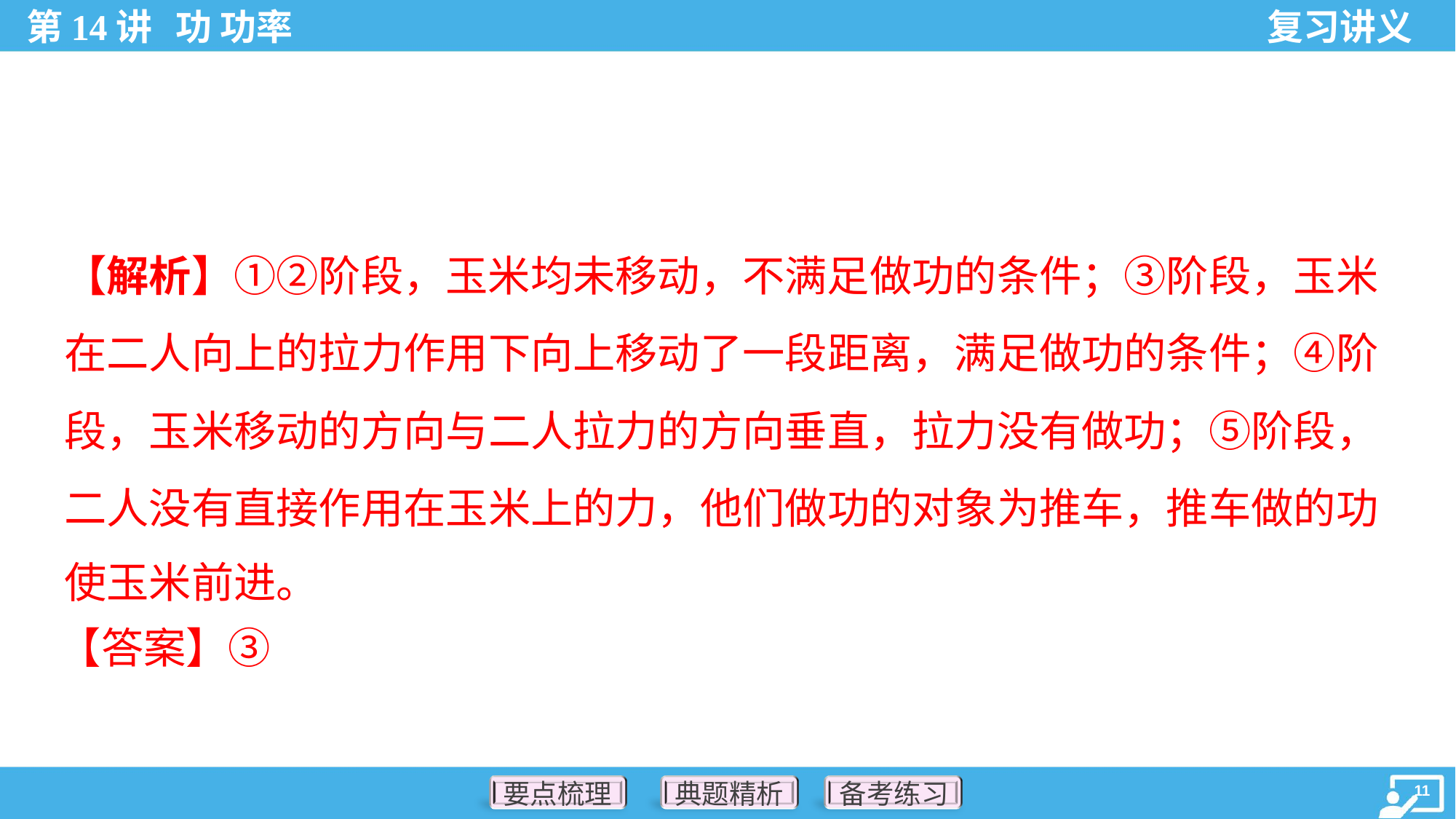

【解析】①②阶段，玉米均未移动，不满足做功的条件；③阶段，玉米
在二人向上的拉力作用下向上移动了一段距离，满足做功的条件；④阶
段，玉米移动的方向与二人拉力的方向垂直，拉力没有做功；⑤阶段，
二人没有直接作用在玉米上的力，他们做功的对象为推车，推车做的功
使玉米前进。
【答案】③